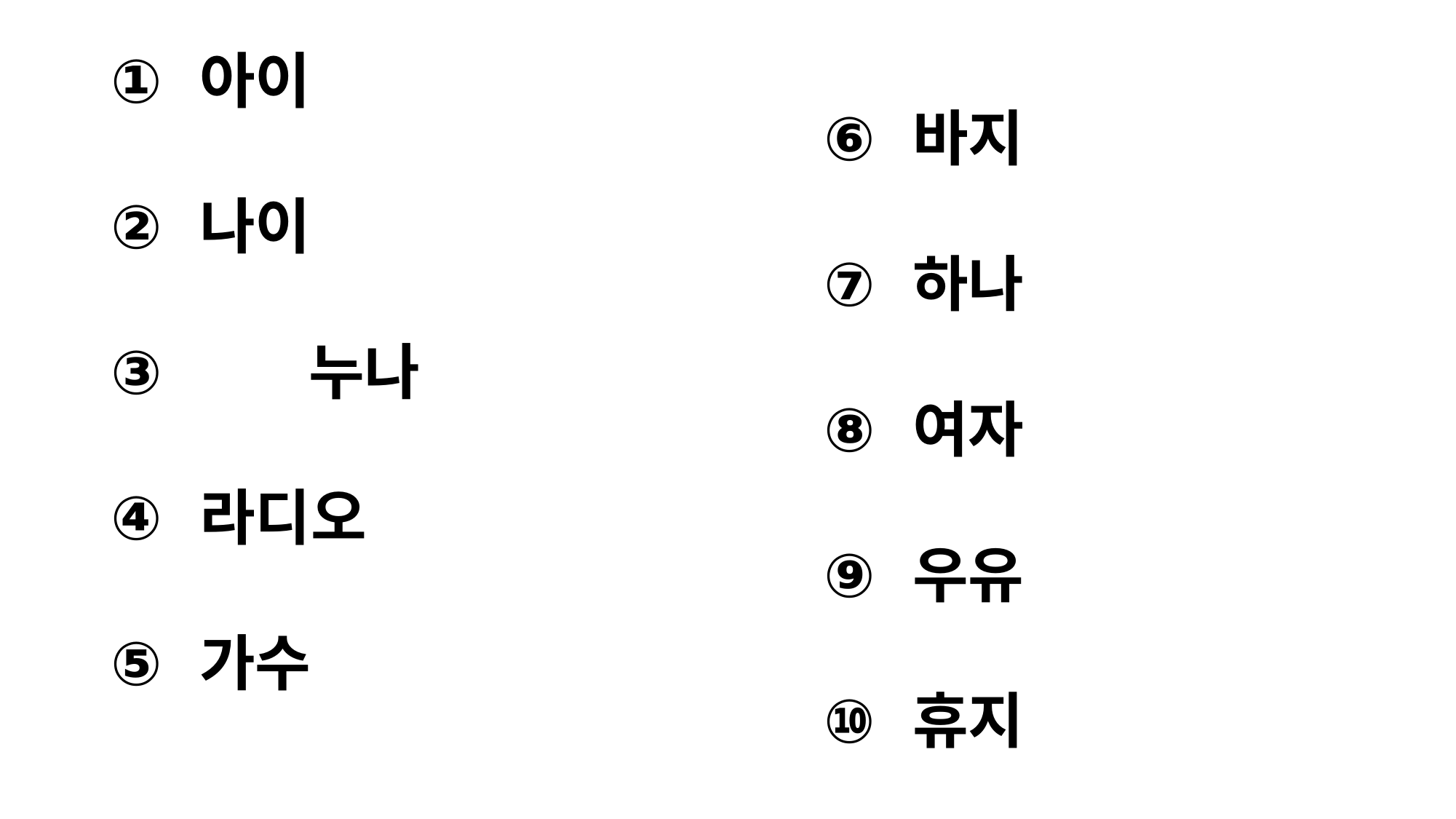

바지
하나
여자
우유
휴지
#
아이
나이
	누나
라디오
가수